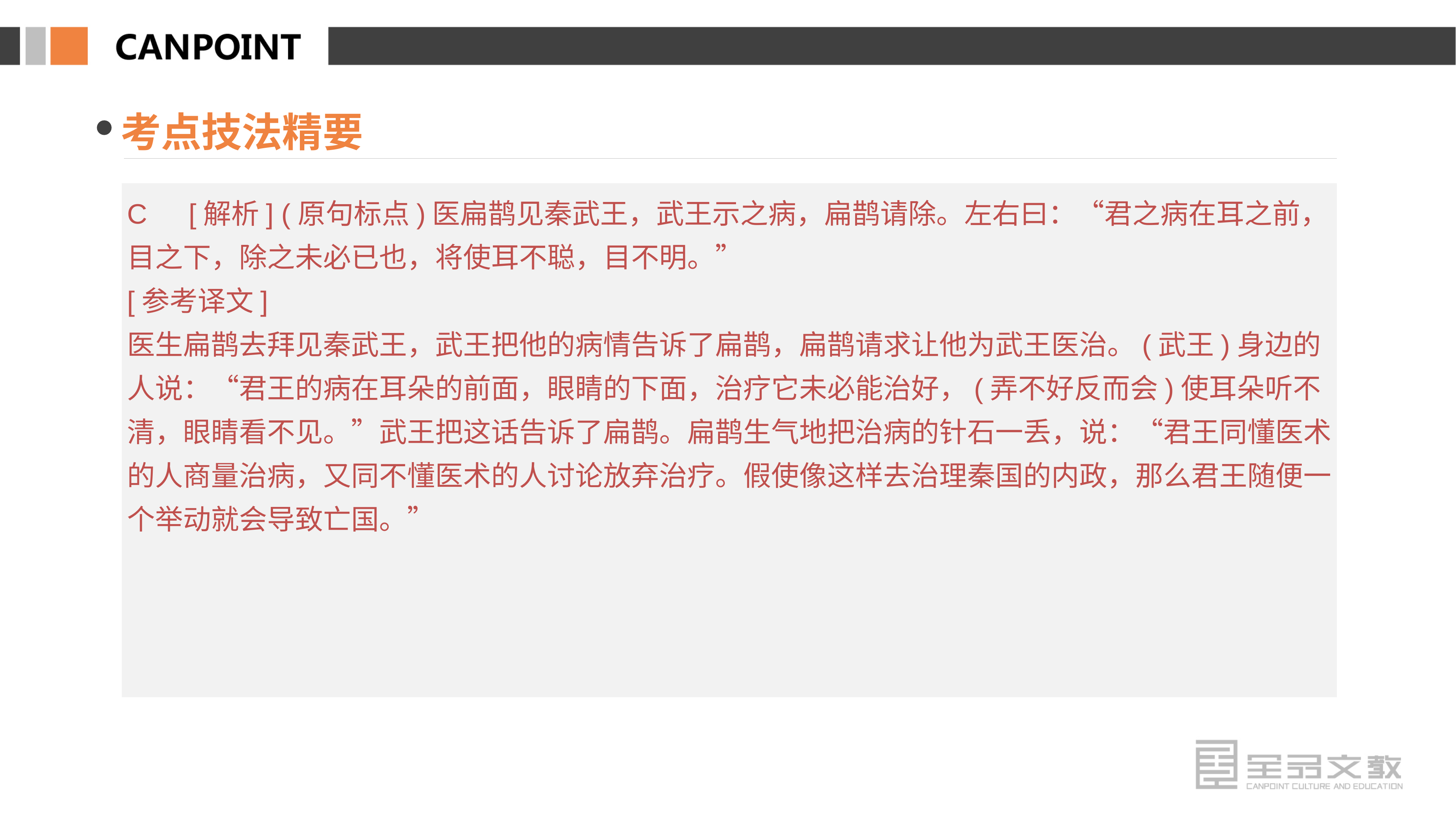

考点技法精要

C　[解析] (原句标点)医扁鹊见秦武王，武王示之病，扁鹊请除。左右曰：“君之病在耳之前，目之下，除之未必已也，将使耳不聪，目不明。”
[参考译文]
医生扁鹊去拜见秦武王，武王把他的病情告诉了扁鹊，扁鹊请求让他为武王医治。(武王)身边的人说：“君王的病在耳朵的前面，眼睛的下面，治疗它未必能治好，(弄不好反而会)使耳朵听不清，眼睛看不见。”武王把这话告诉了扁鹊。扁鹊生气地把治病的针石一丢，说：“君王同懂医术的人商量治病，又同不懂医术的人讨论放弃治疗。假使像这样去治理秦国的内政，那么君王随便一个举动就会导致亡国。”